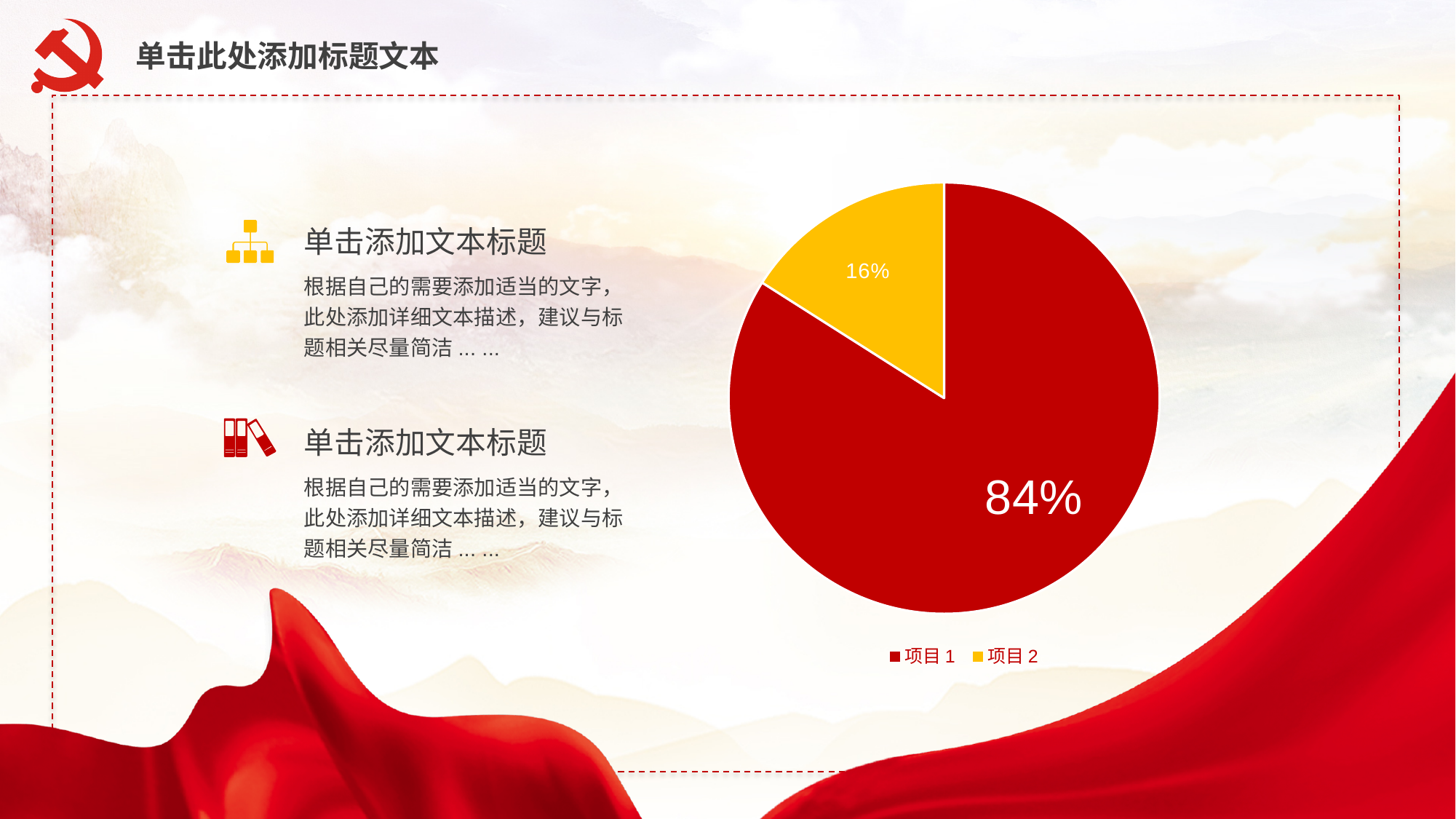

单击此处添加标题文本

### Chart

| Category | 销售额 |
|---|---|
| 项目1 | 0.84 |
| 项目2 | 0.16 |
单击添加文本标题
根据自己的需要添加适当的文字，此处添加详细文本描述，建议与标题相关尽量简洁... ...

单击添加文本标题
根据自己的需要添加适当的文字，此处添加详细文本描述，建议与标题相关尽量简洁... ...